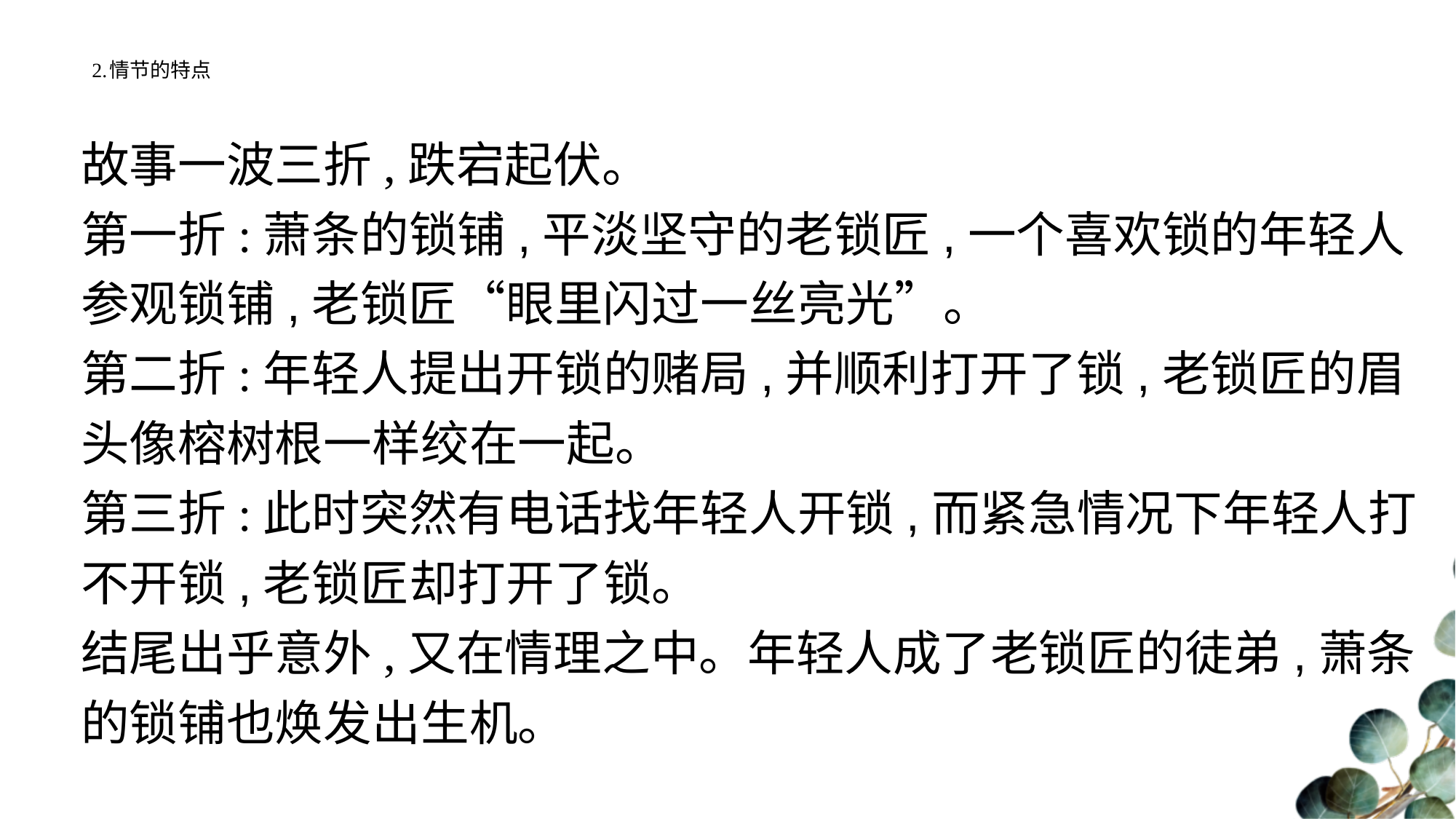

# 2.情节的特点
故事一波三折,跌宕起伏。
第一折:萧条的锁铺,平淡坚守的老锁匠,一个喜欢锁的年轻人参观锁铺,老锁匠“眼里闪过一丝亮光”。
第二折:年轻人提出开锁的赌局,并顺利打开了锁,老锁匠的眉头像榕树根一样绞在一起。
第三折:此时突然有电话找年轻人开锁,而紧急情况下年轻人打不开锁,老锁匠却打开了锁。
结尾出乎意外,又在情理之中。年轻人成了老锁匠的徒弟,萧条的锁铺也焕发出生机。